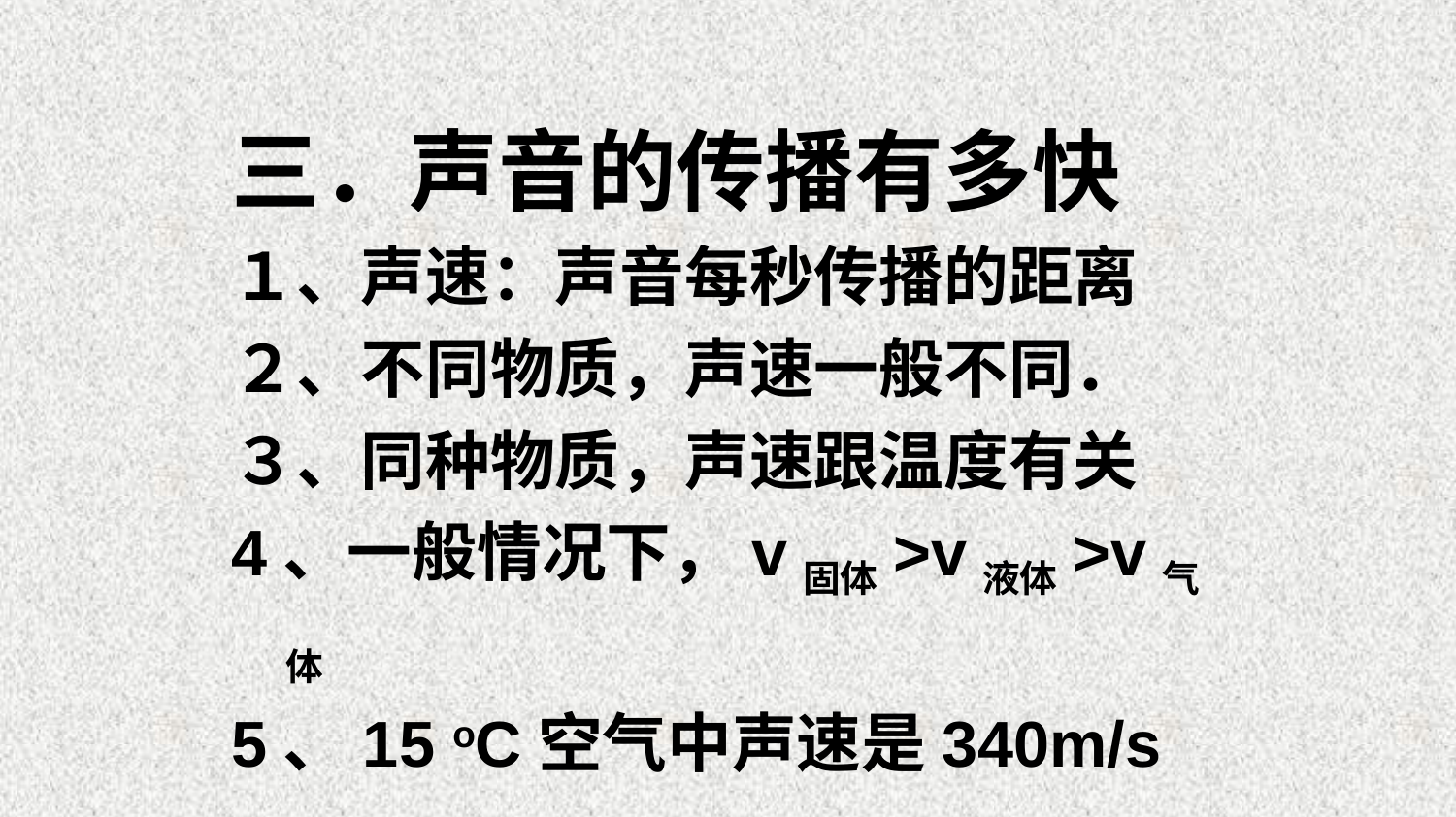

三．声音的传播有多快
１、声速：声音每秒传播的距离
２、不同物质，声速一般不同．
３、同种物质，声速跟温度有关
4、一般情况下，v固体>v液体>v气体
5、15 oC空气中声速是340m/s